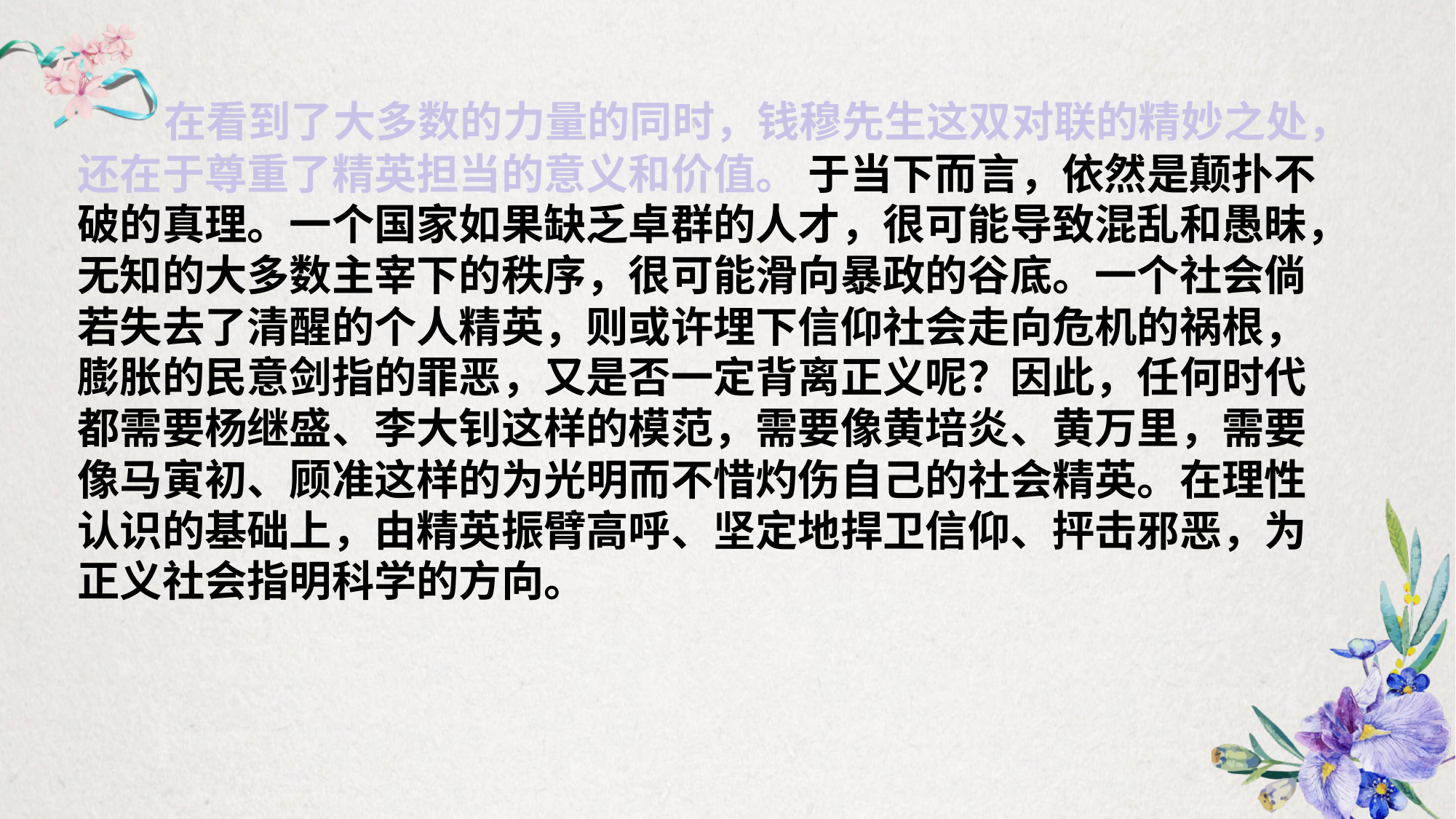

在看到了大多数的力量的同时，钱穆先生这双对联的精妙之处，还在于尊重了精英担当的意义和价值。 于当下而言，依然是颠扑不破的真理。一个国家如果缺乏卓群的人才，很可能导致混乱和愚昧，无知的大多数主宰下的秩序，很可能滑向暴政的谷底。一个社会倘若失去了清醒的个人精英，则或许埋下信仰社会走向危机的祸根，膨胀的民意剑指的罪恶，又是否一定背离正义呢？因此，任何时代都需要杨继盛、李大钊这样的模范，需要像黄培炎、黄万里，需要像马寅初、顾准这样的为光明而不惜灼伤自己的社会精英。在理性认识的基础上，由精英振臂高呼、坚定地捍卫信仰、抨击邪恶，为正义社会指明科学的方向。